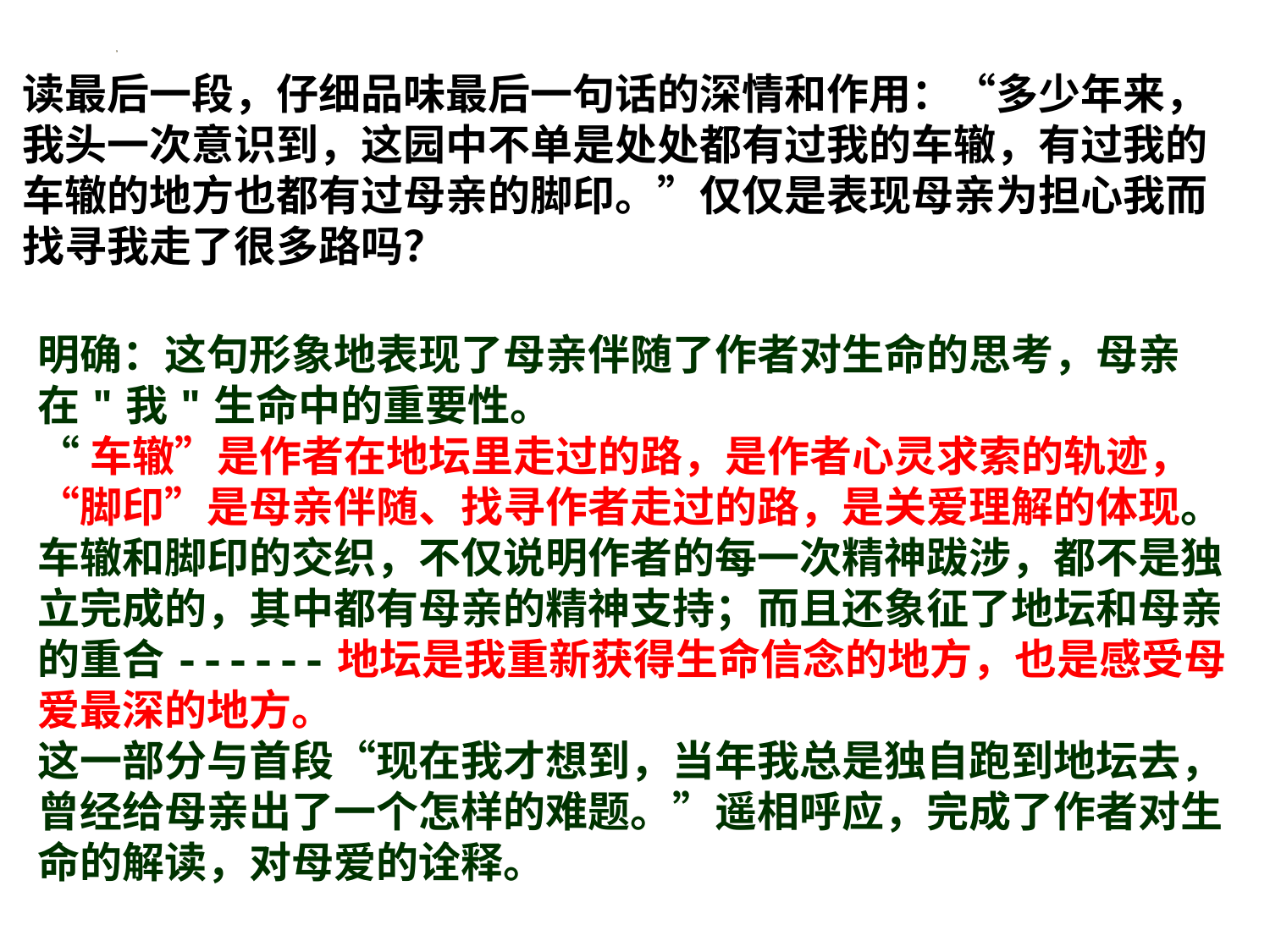

读最后一段，仔细品味最后一句话的深情和作用：“多少年来，我头一次意识到，这园中不单是处处都有过我的车辙，有过我的车辙的地方也都有过母亲的脚印。”仅仅是表现母亲为担心我而找寻我走了很多路吗？
明确：这句形象地表现了母亲伴随了作者对生命的思考，母亲在"我"生命中的重要性。
“车辙”是作者在地坛里走过的路，是作者心灵求索的轨迹，“脚印”是母亲伴随、找寻作者走过的路，是关爱理解的体现。车辙和脚印的交织，不仅说明作者的每一次精神跋涉，都不是独立完成的，其中都有母亲的精神支持；而且还象征了地坛和母亲的重合------地坛是我重新获得生命信念的地方，也是感受母爱最深的地方。
这一部分与首段“现在我才想到，当年我总是独自跑到地坛去，曾经给母亲出了一个怎样的难题。”遥相呼应，完成了作者对生命的解读，对母爱的诠释。